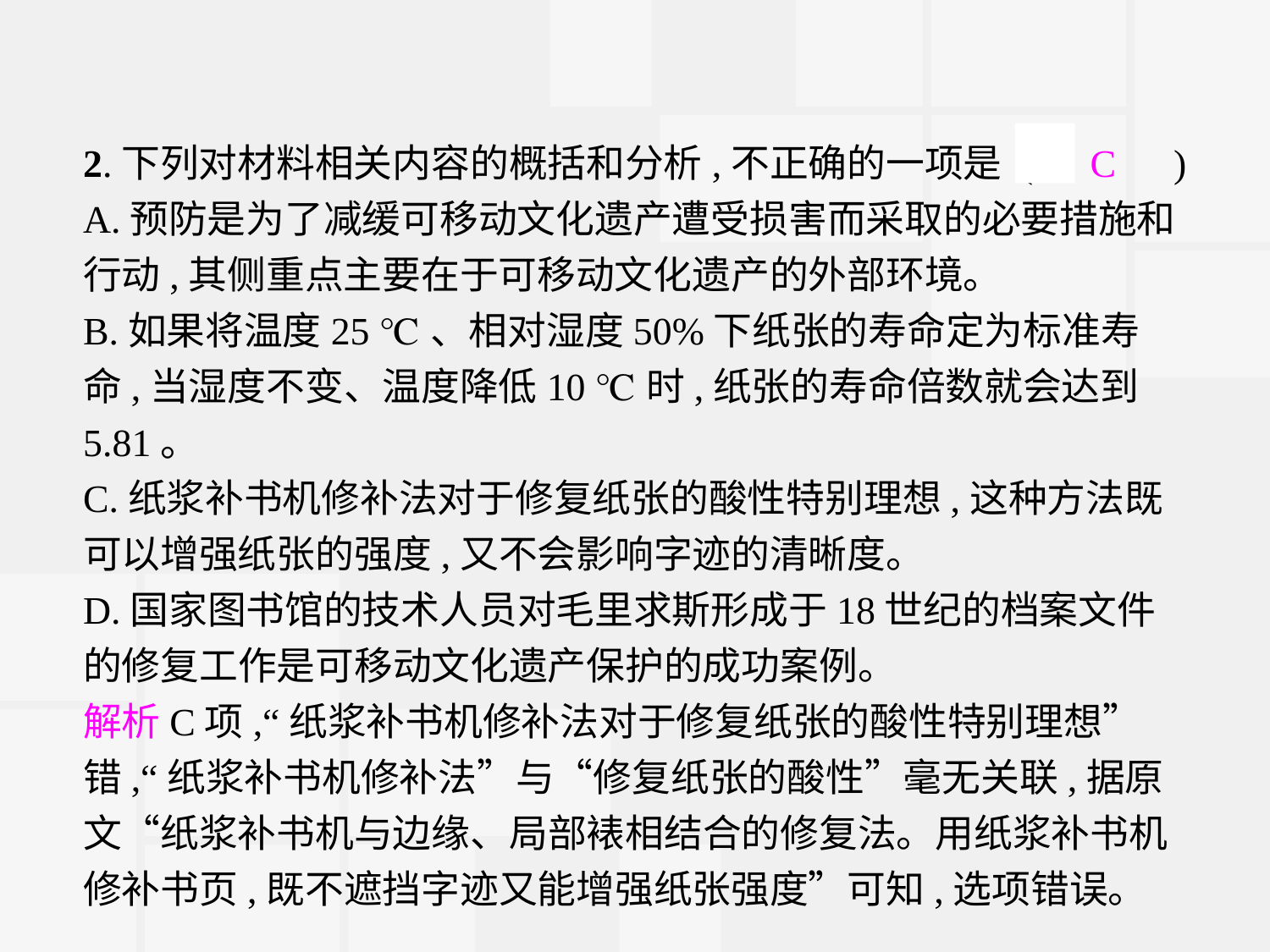

2.下列对材料相关内容的概括和分析,不正确的一项是 (　C　)
A.预防是为了减缓可移动文化遗产遭受损害而采取的必要措施和行动,其侧重点主要在于可移动文化遗产的外部环境。
B.如果将温度25 ℃、相对湿度50%下纸张的寿命定为标准寿命,当湿度不变、温度降低10 ℃时,纸张的寿命倍数就会达到5.81。
C.纸浆补书机修补法对于修复纸张的酸性特别理想,这种方法既可以增强纸张的强度,又不会影响字迹的清晰度。
D.国家图书馆的技术人员对毛里求斯形成于18世纪的档案文件的修复工作是可移动文化遗产保护的成功案例。
解析C项,“纸浆补书机修补法对于修复纸张的酸性特别理想”错,“纸浆补书机修补法”与“修复纸张的酸性”毫无关联,据原文“纸浆补书机与边缘、局部裱相结合的修复法。用纸浆补书机修补书页,既不遮挡字迹又能增强纸张强度”可知,选项错误。